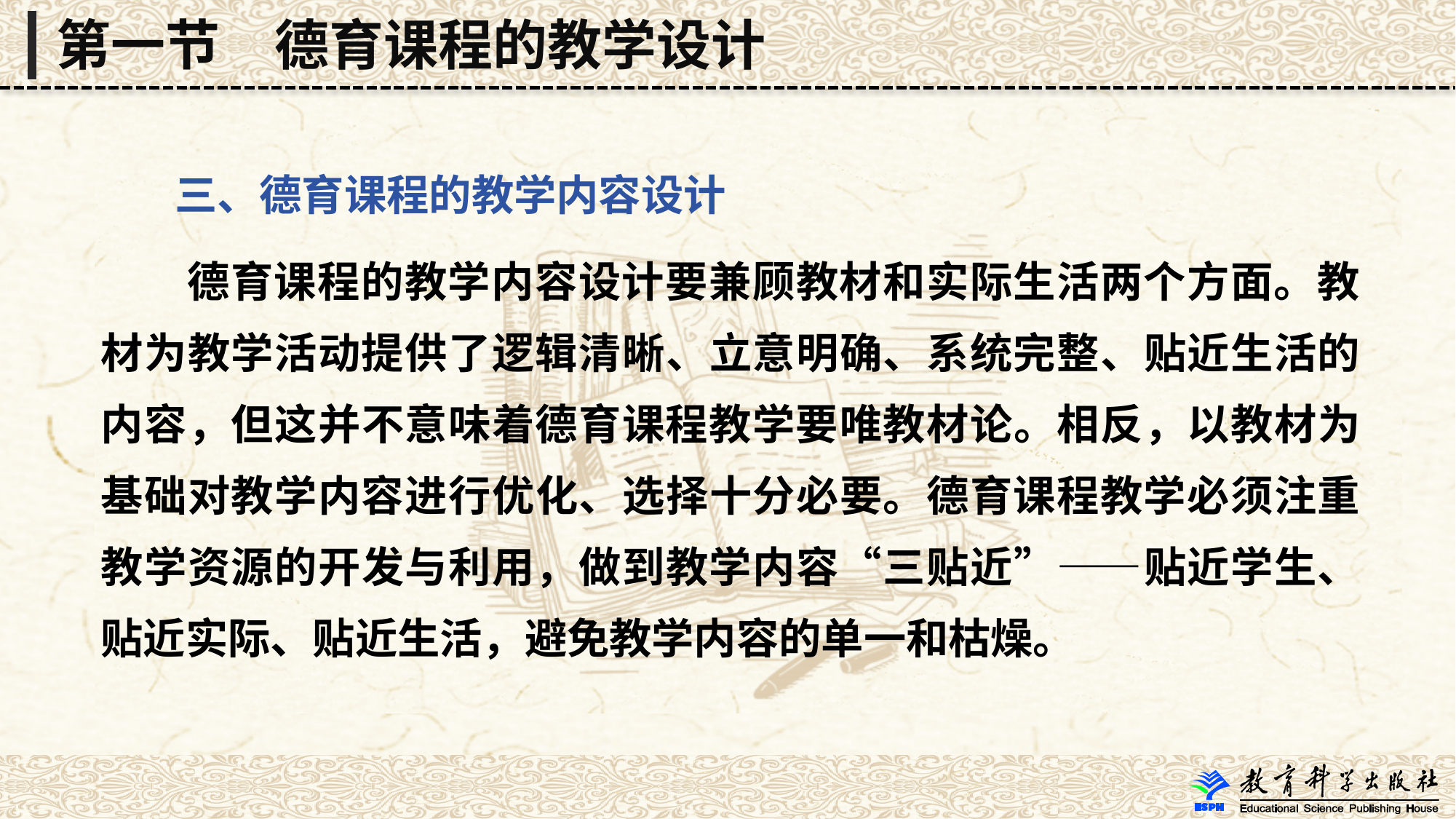

第一节　德育课程的教学设计
        三、德育课程的教学内容设计

       德育课程的教学内容设计要兼顾教材和实际生活两个方面。教材为教学活动提供了逻辑清晰、立意明确、系统完整、贴近生活的内容，但这并不意味着德育课程教学要唯教材论。相反，以教材为基础对教学内容进行优化、选择十分必要。德育课程教学必须注重教学资源的开发与利用，做到教学内容“三贴近”——贴近学生、贴近实际、贴近生活，避免教学内容的单一和枯燥。